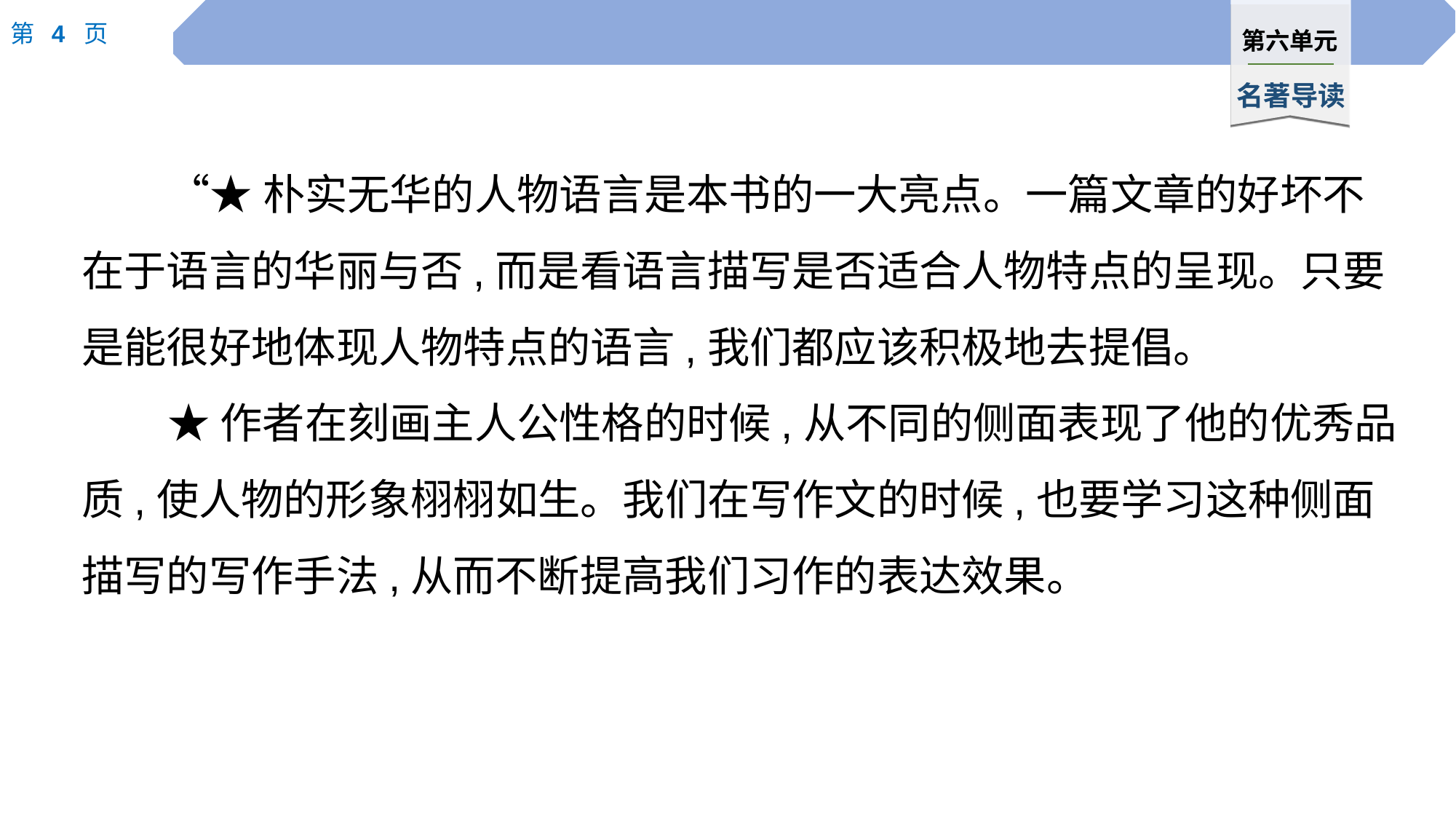

“★朴实无华的人物语言是本书的一大亮点。一篇文章的好坏不在于语言的华丽与否,而是看语言描写是否适合人物特点的呈现。只要是能很好地体现人物特点的语言,我们都应该积极地去提倡。
★作者在刻画主人公性格的时候,从不同的侧面表现了他的优秀品质,使人物的形象栩栩如生。我们在写作文的时候,也要学习这种侧面描写的写作手法,从而不断提高我们习作的表达效果。